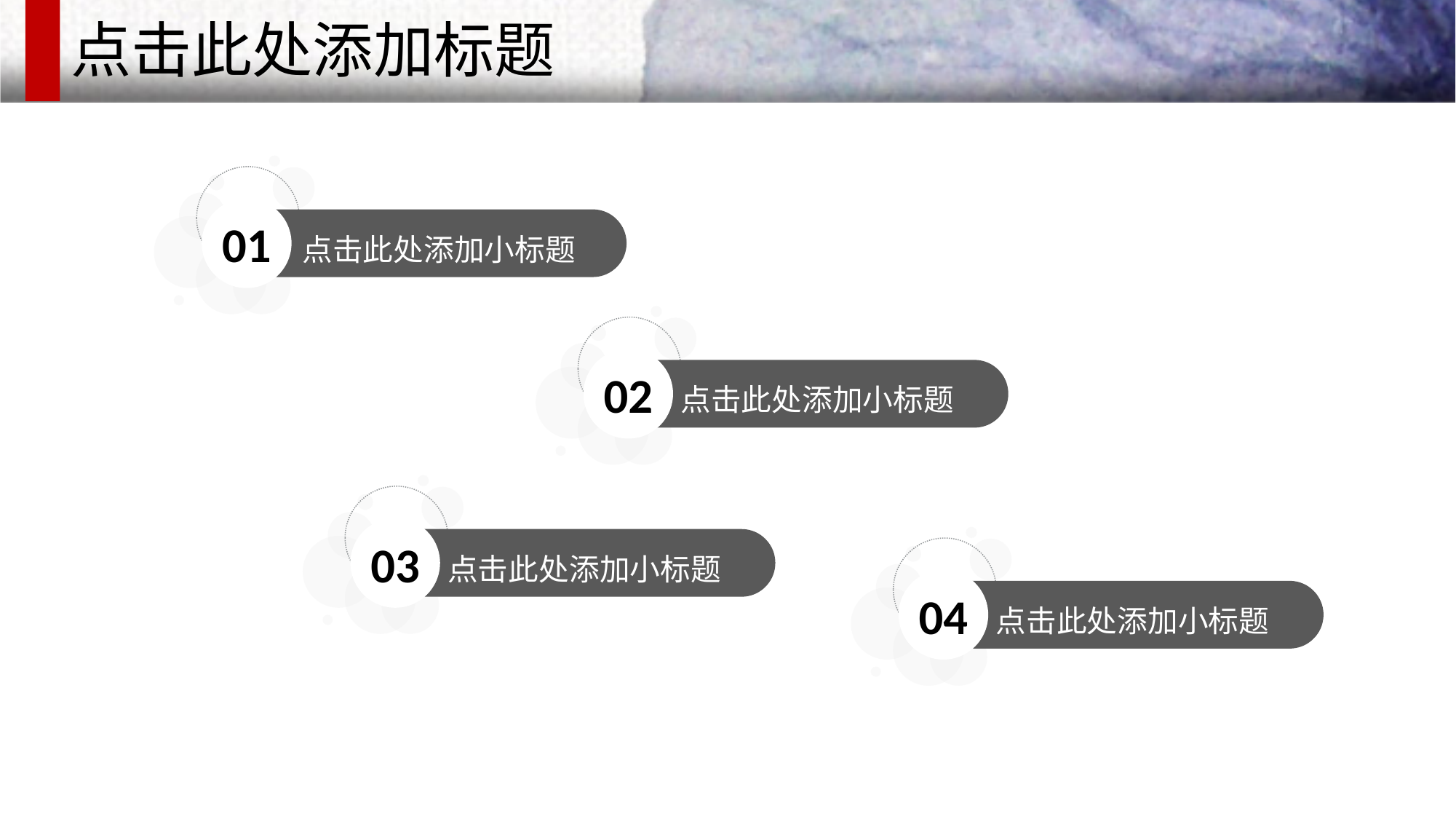

点击此处添加标题

01
点击此处添加小标题

02
点击此处添加小标题

03
点击此处添加小标题

04
点击此处添加小标题